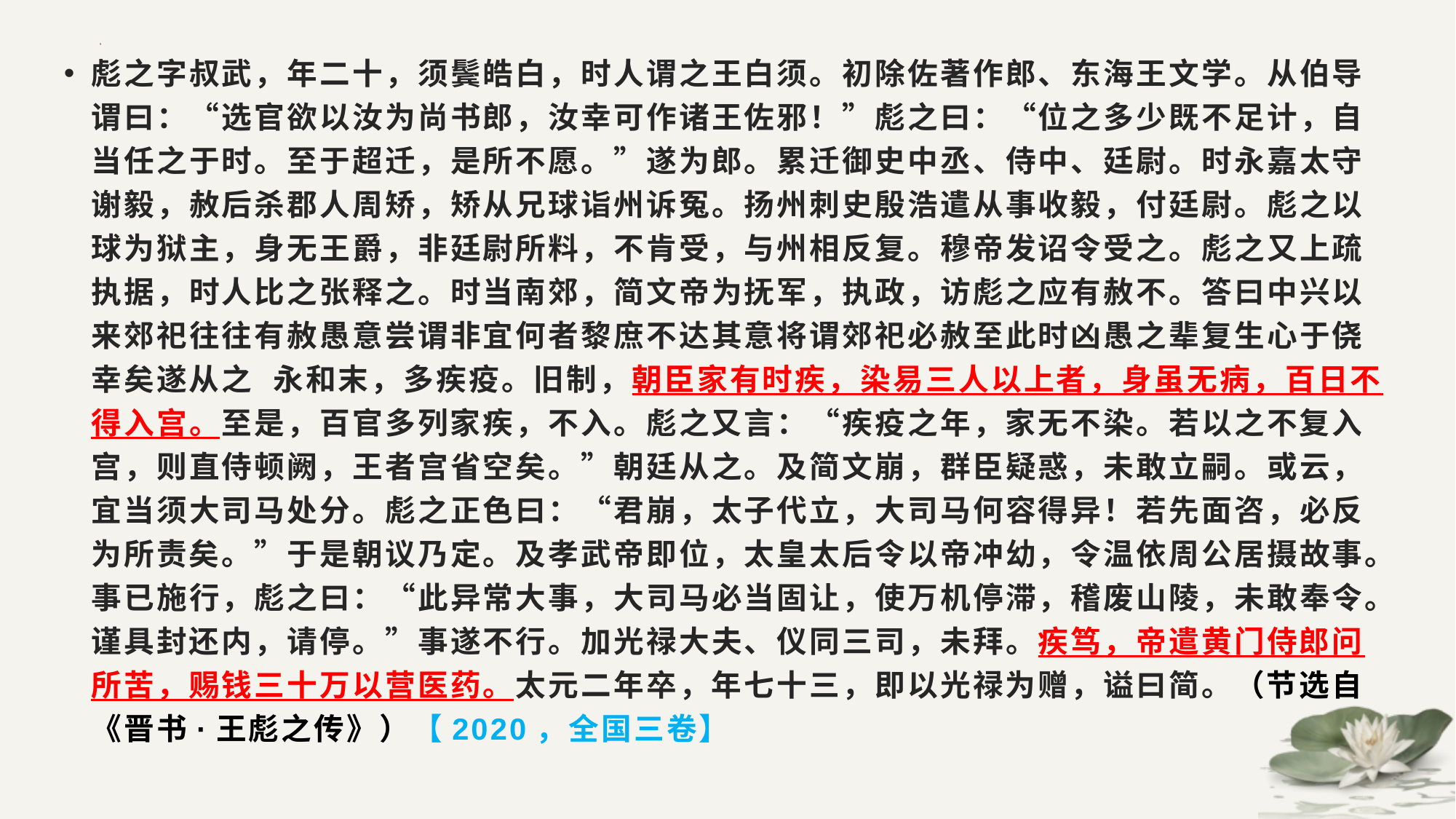

彪之字叔武，年二十，须鬓皓白，时人谓之王白须。初除佐著作郎、东海王文学。从伯导谓曰：“选官欲以汝为尚书郎，汝幸可作诸王佐邪！”彪之曰：“位之多少既不足计，自当任之于时。至于超迁，是所不愿。”遂为郎。累迁御史中丞、侍中、廷尉。时永嘉太守谢毅，赦后杀郡人周矫，矫从兄球诣州诉冤。扬州刺史殷浩遣从事收毅，付廷尉。彪之以球为狱主，身无王爵，非廷尉所料，不肯受，与州相反复。穆帝发诏令受之。彪之又上疏执据，时人比之张释之。时当南郊，简文帝为抚军，执政，访彪之应有赦不。答曰中兴以来郊祀往往有赦愚意尝谓非宜何者黎庶不达其意将谓郊祀必赦至此时凶愚之辈复生心于侥幸矣遂从之  永和末，多疾疫。旧制，朝臣家有时疾，染易三人以上者，身虽无病，百日不得入宫。至是，百官多列家疾，不入。彪之又言：“疾疫之年，家无不染。若以之不复入宫，则直侍顿阙，王者宫省空矣。”朝廷从之。及简文崩，群臣疑惑，未敢立嗣。或云，宜当须大司马处分。彪之正色曰：“君崩，太子代立，大司马何容得异！若先面咨，必反为所责矣。”于是朝议乃定。及孝武帝即位，太皇太后令以帝冲幼，令温依周公居摄故事。事已施行，彪之曰：“此异常大事，大司马必当固让，使万机停滞，稽废山陵，未敢奉令。谨具封还内，请停。”事遂不行。加光禄大夫、仪同三司，未拜。疾笃，帝遣黄门侍郎问所苦，赐钱三十万以营医药。太元二年卒，年七十三，即以光禄为赠，谥曰简。（节选自《晋书·王彪之传》）【2020，全国三卷】